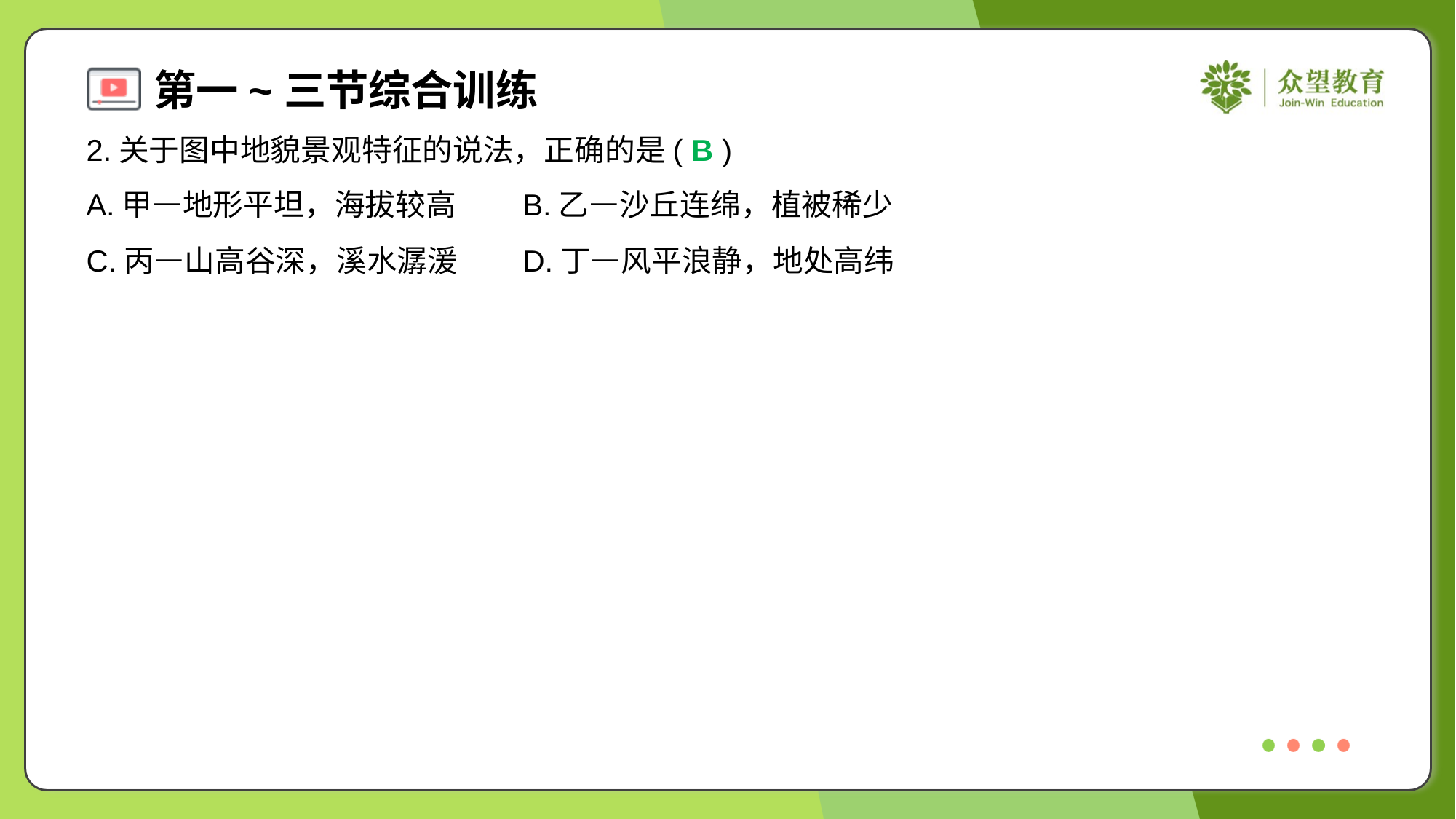

2.关于图中地貌景观特征的说法，正确的是(     )
B
A.甲—地形平坦，海拔较高	B.乙—沙丘连绵，植被稀少
C.丙—山高谷深，溪水潺湲	D.丁—风平浪静，地处高纬